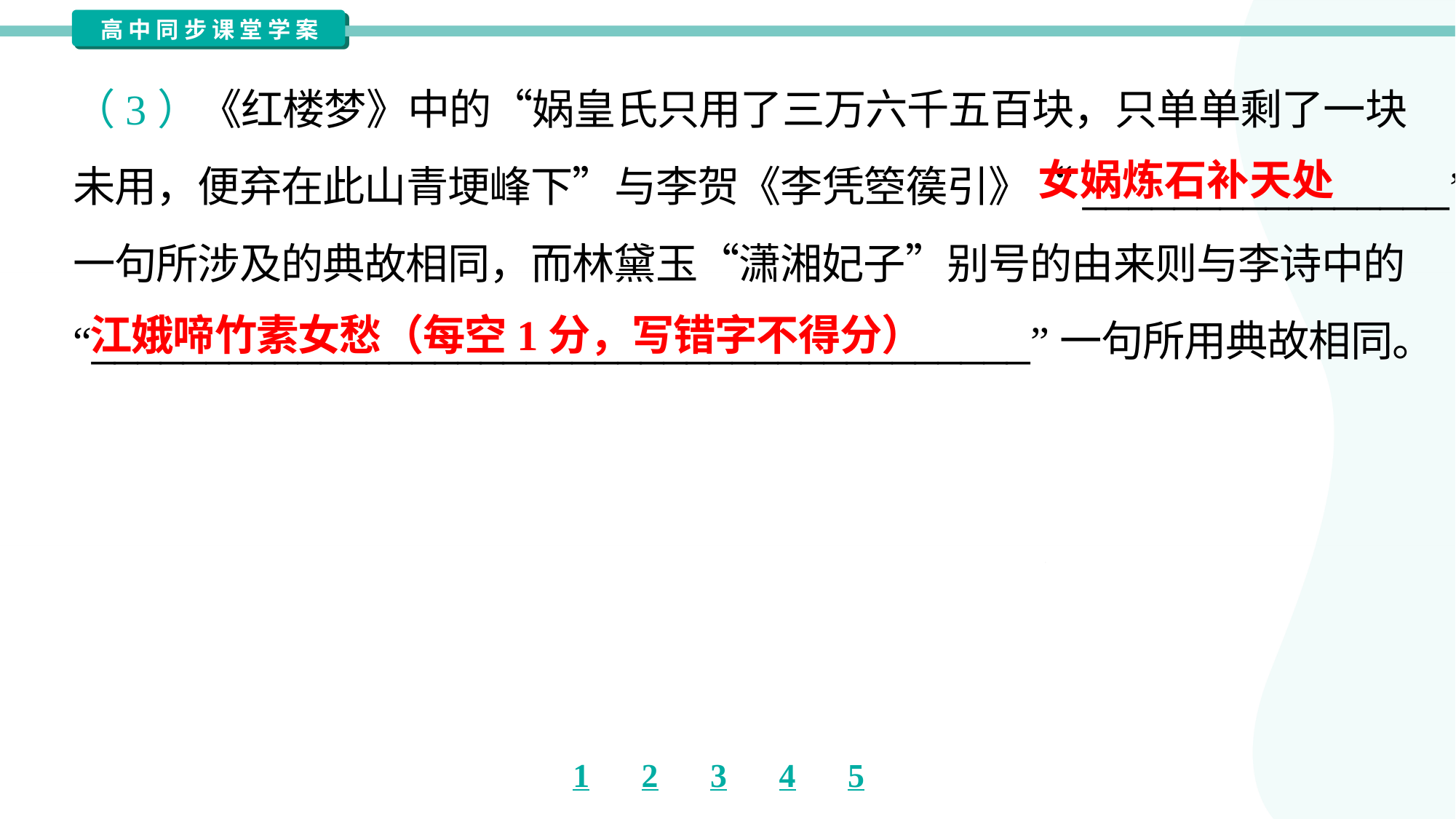

（3）《红楼梦》中的“娲皇氏只用了三万六千五百块，只单单剩了一块
未用，便弃在此山青埂峰下”与李贺《李凭箜篌引》“________________”
一句所涉及的典故相同，而林黛玉“潇湘妃子”别号的由来则与李诗中的
“_________________________________________”一句所用典故相同。
女娲炼石补天处
江娥啼竹素女愁（每空1分，写错字不得分）